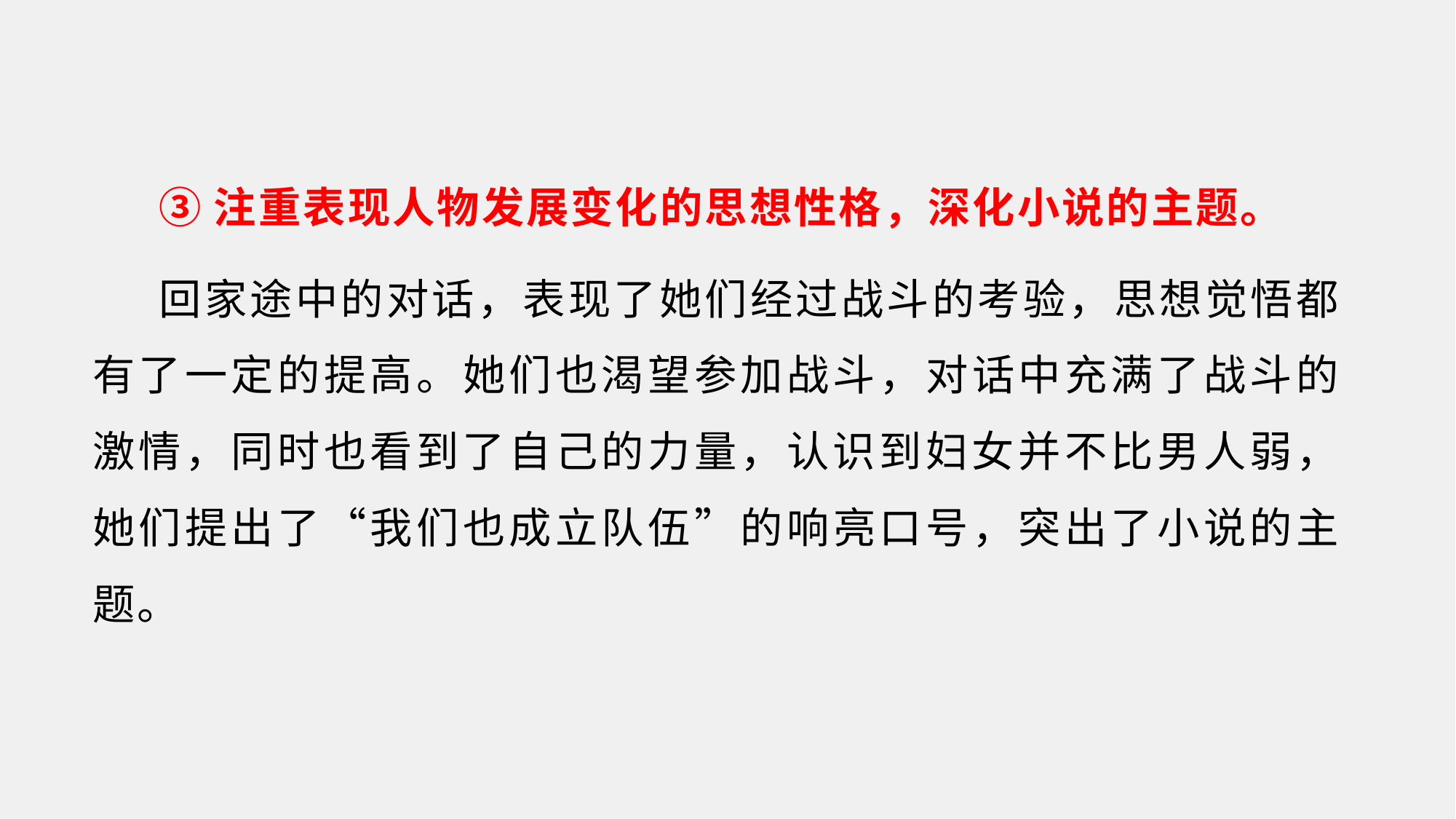

③注重表现人物发展变化的思想性格，深化小说的主题。
回家途中的对话，表现了她们经过战斗的考验，思想觉悟都有了一定的提高。她们也渴望参加战斗，对话中充满了战斗的激情，同时也看到了自己的力量，认识到妇女并不比男人弱，她们提出了“我们也成立队伍”的响亮口号，突出了小说的主题。